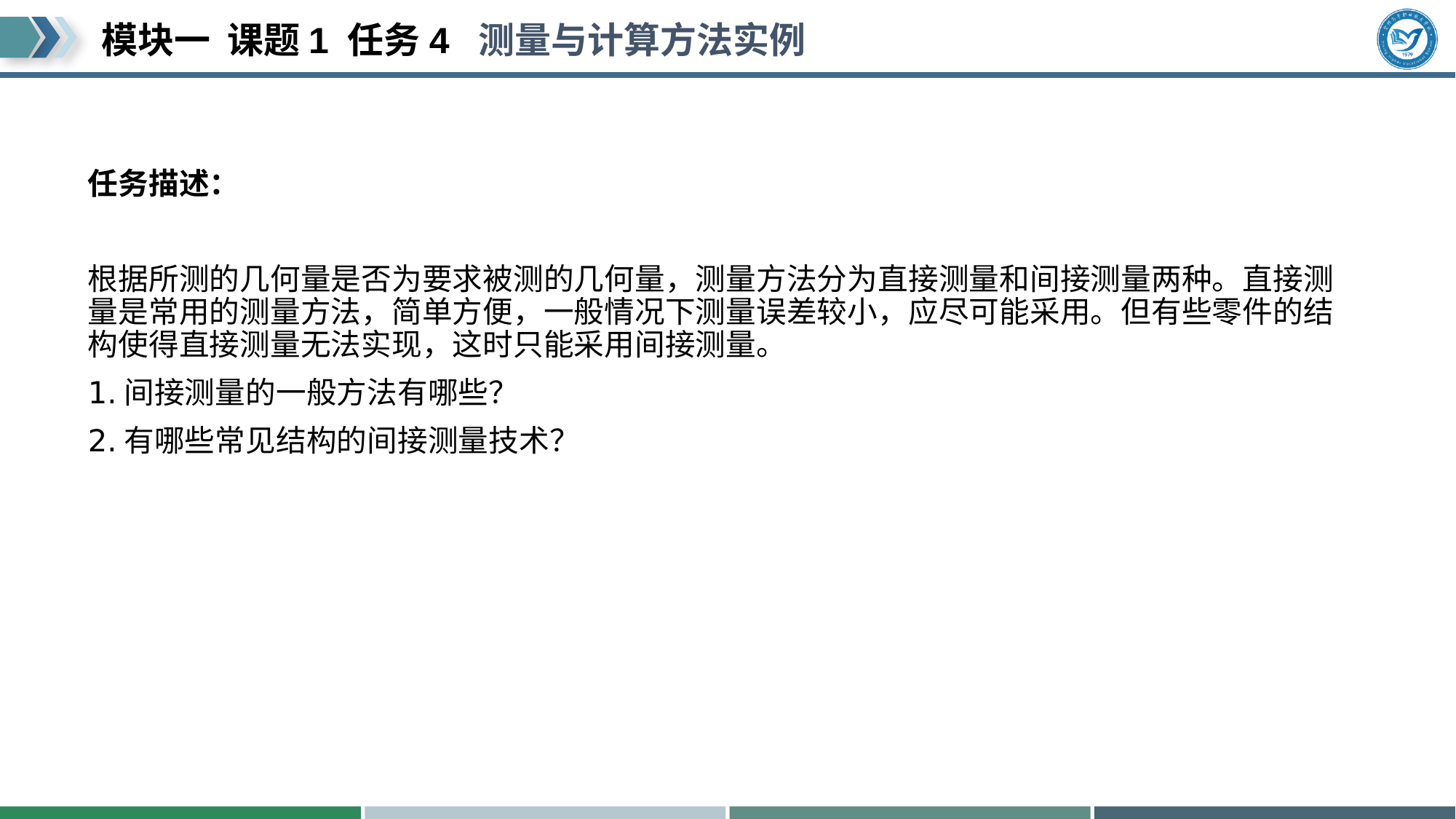

#
任务描述：

根据所测的几何量是否为要求被测的几何量，测量方法分为直接测量和间接测量两种。直接测量是常用的测量方法，简单方便，一般情况下测量误差较小，应尽可能采用。但有些零件的结构使得直接测量无法实现，这时只能采用间接测量。
1.间接测量的一般方法有哪些？
2.有哪些常见结构的间接测量技术？